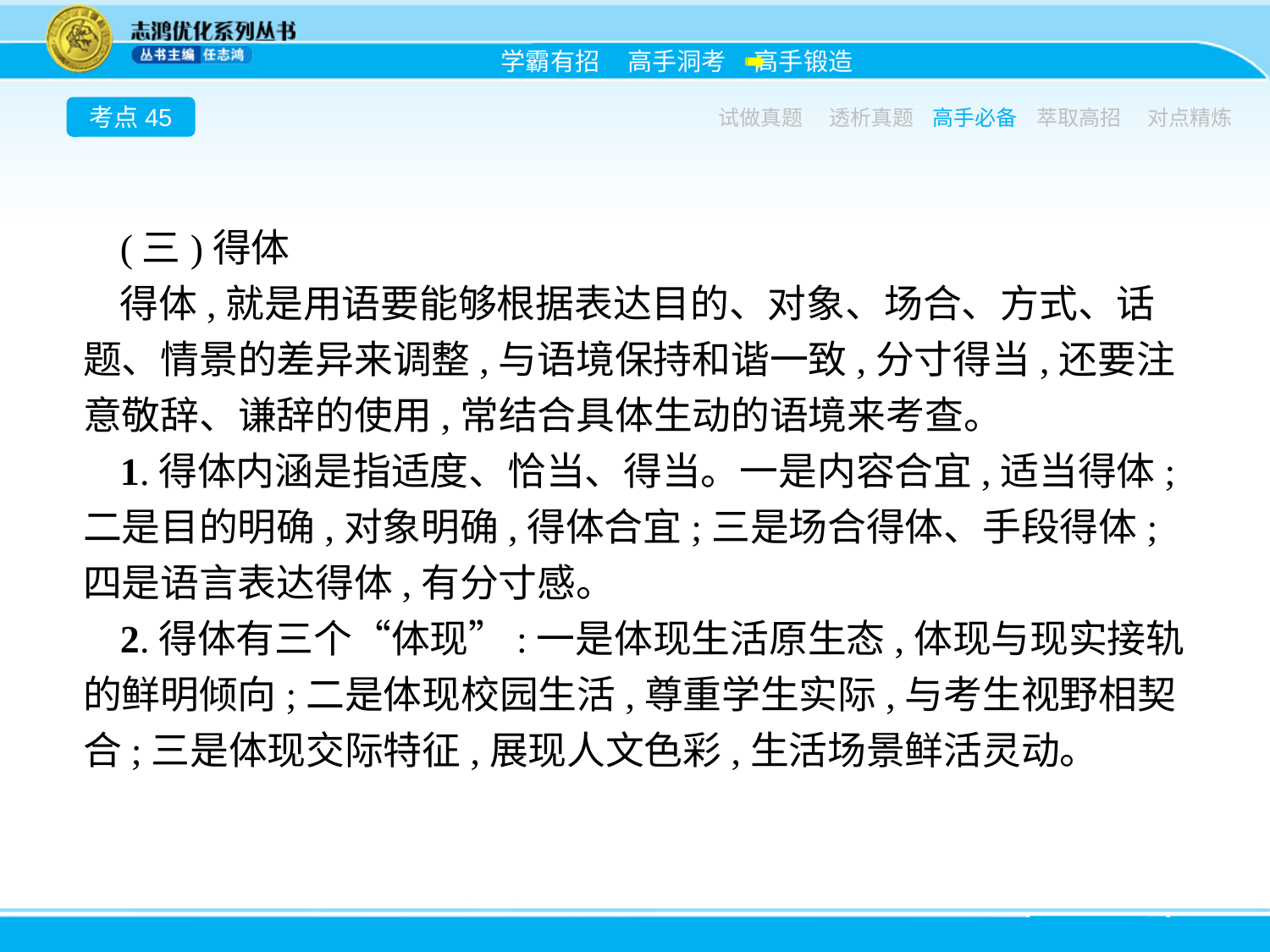

考点45
试做真题
透析真题
高手必备
萃取高招
对点精炼
(三)得体
得体,就是用语要能够根据表达目的、对象、场合、方式、话题、情景的差异来调整,与语境保持和谐一致,分寸得当,还要注意敬辞、谦辞的使用,常结合具体生动的语境来考查。
1.得体内涵是指适度、恰当、得当。一是内容合宜,适当得体;二是目的明确,对象明确,得体合宜;三是场合得体、手段得体;四是语言表达得体,有分寸感。
2.得体有三个“体现”:一是体现生活原生态,体现与现实接轨的鲜明倾向;二是体现校园生活,尊重学生实际,与考生视野相契合;三是体现交际特征,展现人文色彩,生活场景鲜活灵动。